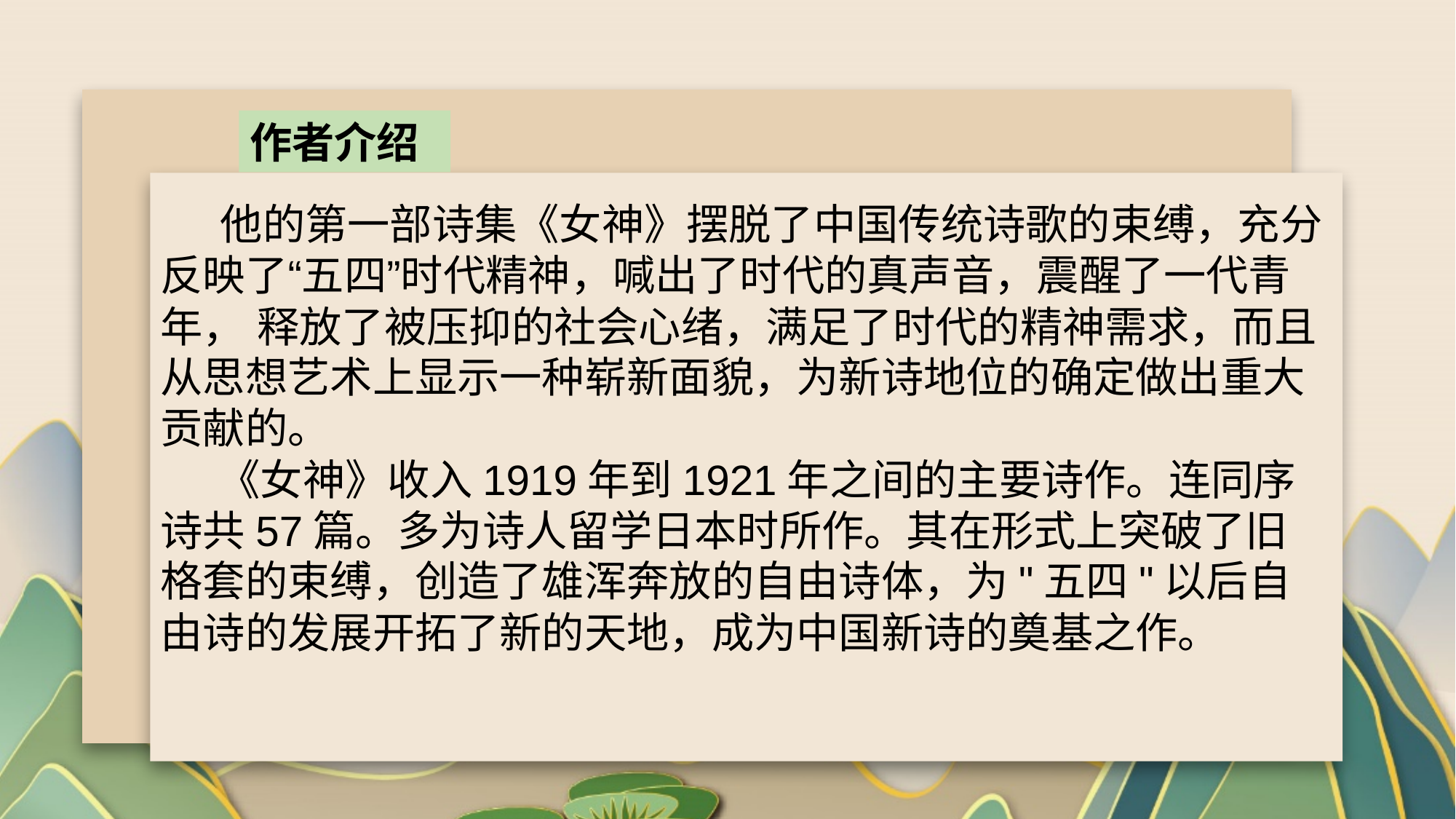

作者介绍

     他的第一部诗集《女神》摆脱了中国传统诗歌的束缚，充分反映了“五四”时代精神，喊出了时代的真声音，震醒了一代青年， 释放了被压抑的社会心绪，满足了时代的精神需求，而且从思想艺术上显示一种崭新面貌，为新诗地位的确定做出重大贡献的。
    《女神》收入1919年到1921年之间的主要诗作。连同序诗共57篇。多为诗人留学日本时所作。其在形式上突破了旧格套的束缚，创造了雄浑奔放的自由诗体，为"五四"以后自由诗的发展开拓了新的天地，成为中国新诗的奠基之作。